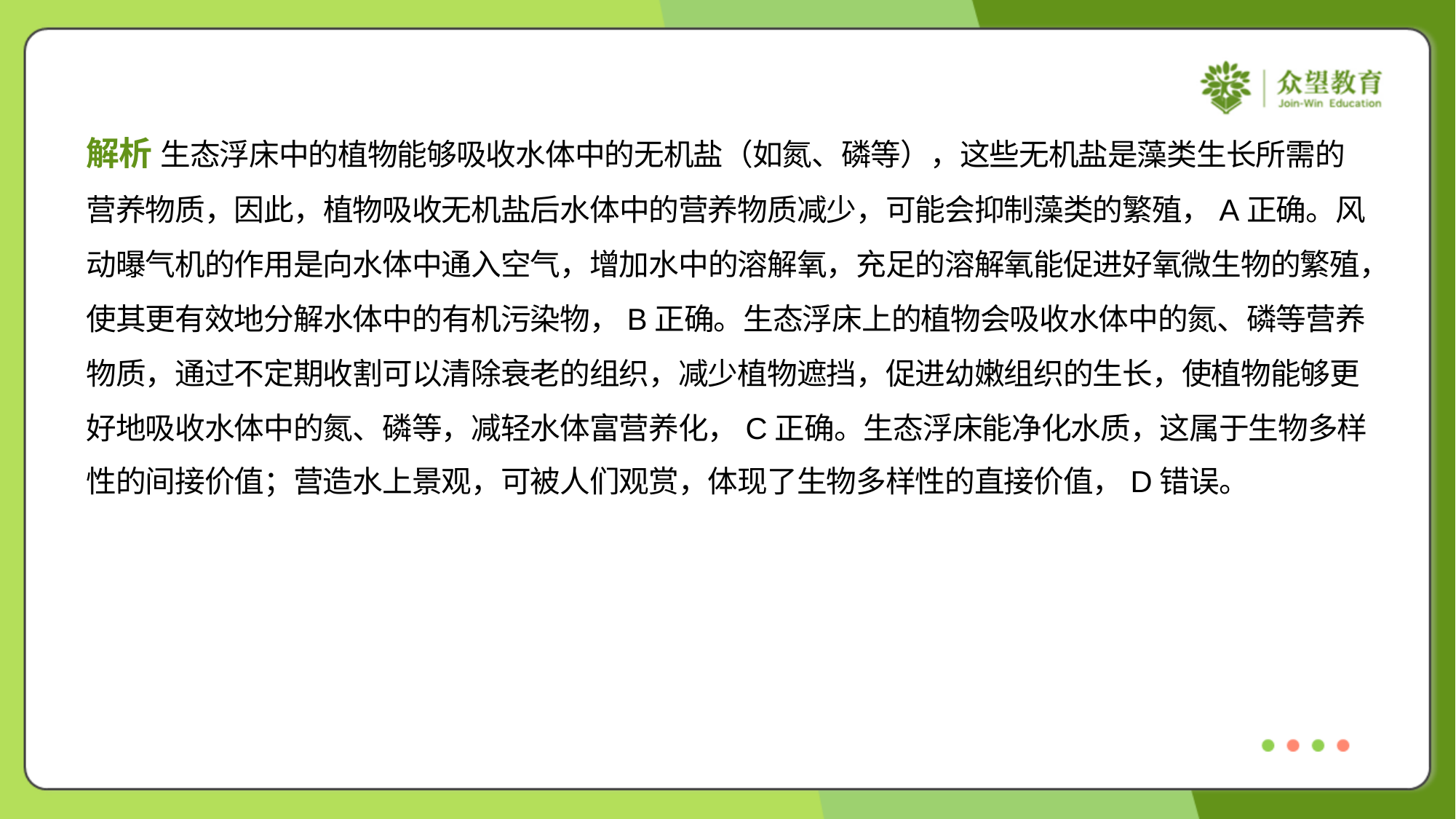

解析 生态浮床中的植物能够吸收水体中的无机盐（如氮、磷等），这些无机盐是藻类生长所需的
营养物质，因此，植物吸收无机盐后水体中的营养物质减少，可能会抑制藻类的繁殖，A正确。风
动曝气机的作用是向水体中通入空气，增加水中的溶解氧，充足的溶解氧能促进好氧微生物的繁殖，
使其更有效地分解水体中的有机污染物，B正确。生态浮床上的植物会吸收水体中的氮、磷等营养
物质，通过不定期收割可以清除衰老的组织，减少植物遮挡，促进幼嫩组织的生长，使植物能够更
好地吸收水体中的氮、磷等，减轻水体富营养化，C正确。生态浮床能净化水质，这属于生物多样
性的间接价值；营造水上景观，可被人们观赏，体现了生物多样性的直接价值，D错误。